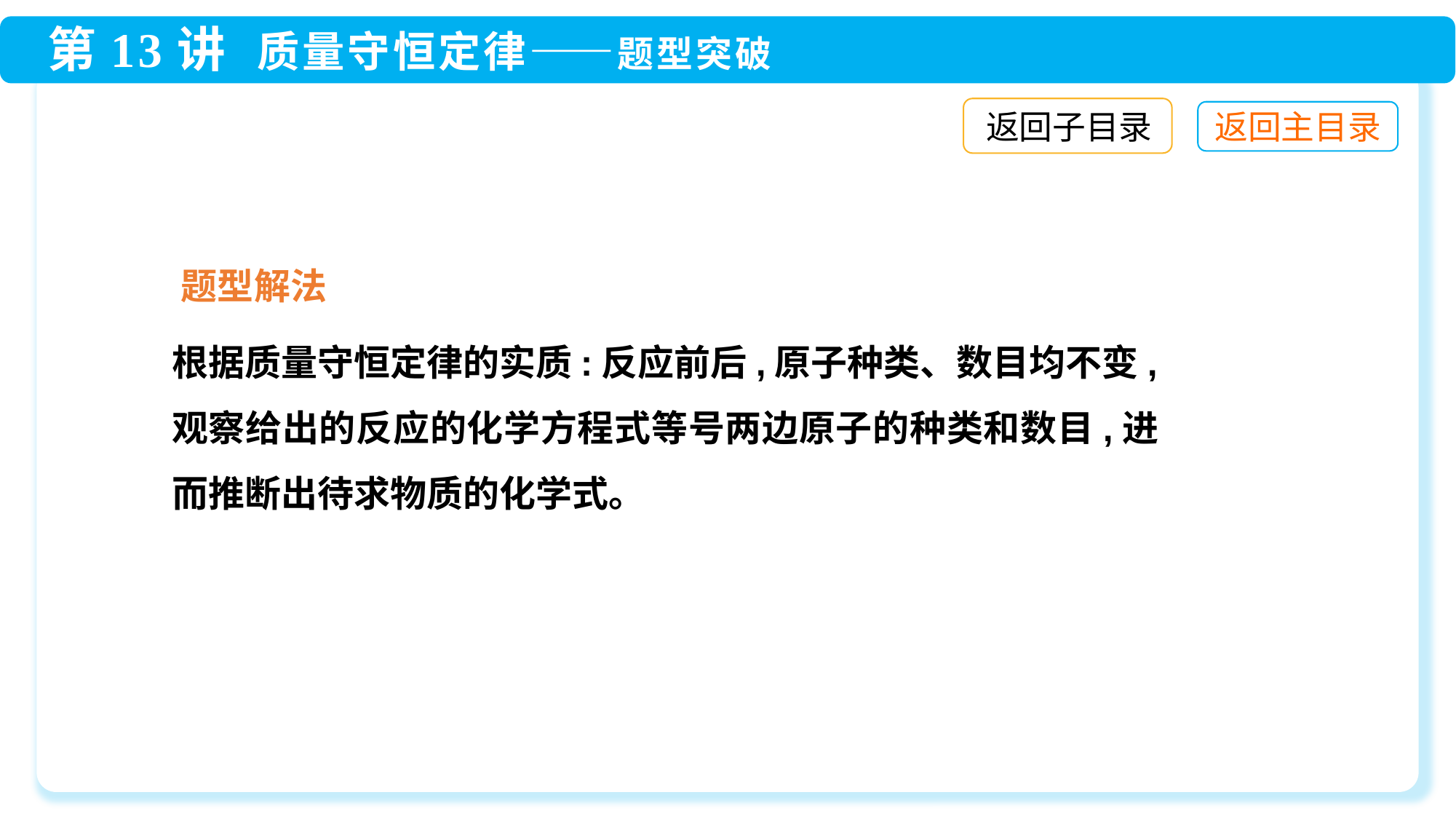

返回子目录
题型解法
根据质量守恒定律的实质:反应前后,原子种类、数目均不变,观察给出的反应的化学方程式等号两边原子的种类和数目,进而推断出待求物质的化学式。